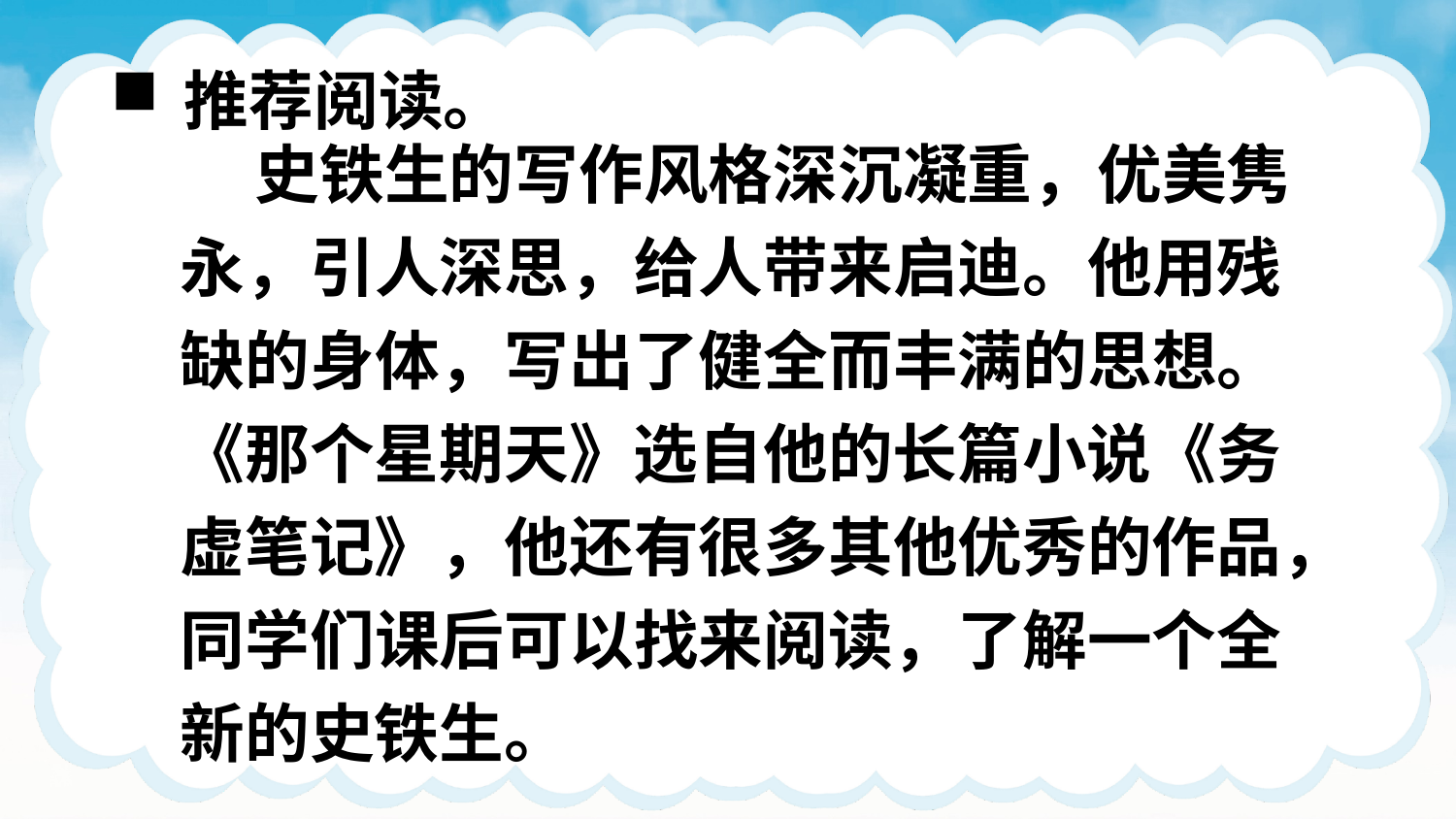

推荐阅读。
    史铁生的写作风格深沉凝重，优美隽永，引人深思，给人带来启迪。他用残缺的身体，写出了健全而丰满的思想。《那个星期天》选自他的长篇小说《务虚笔记》，他还有很多其他优秀的作品，同学们课后可以找来阅读，了解一个全新的史铁生。